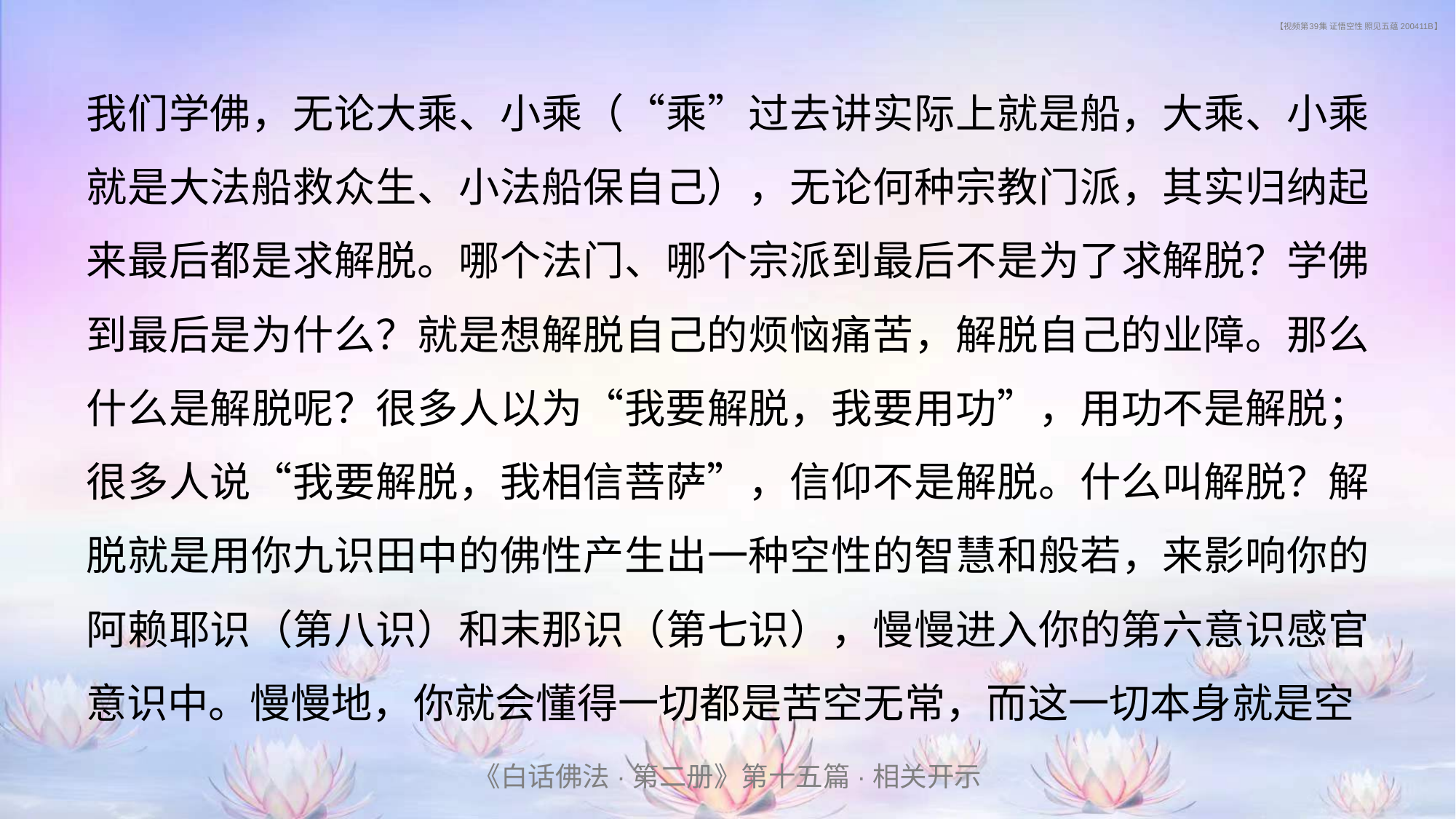

# 【视频第39集 证悟空性 照见五蕴 200411B】
我们学佛，无论大乘、小乘（“乘”过去讲实际上就是船，大乘、小乘就是大法船救众生、小法船保自己），无论何种宗教门派，其实归纳起来最后都是求解脱。哪个法门、哪个宗派到最后不是为了求解脱？学佛到最后是为什么？就是想解脱自己的烦恼痛苦，解脱自己的业障。那么什么是解脱呢？很多人以为“我要解脱，我要用功”，用功不是解脱；很多人说“我要解脱，我相信菩萨”，信仰不是解脱。什么叫解脱？解脱就是用你九识田中的佛性产生出一种空性的智慧和般若，来影响你的阿赖耶识（第八识）和末那识（第七识），慢慢进入你的第六意识感官意识中。慢慢地，你就会懂得一切都是苦空无常，而这一切本身就是空
《白话佛法·第二册》第十五篇·相关开示